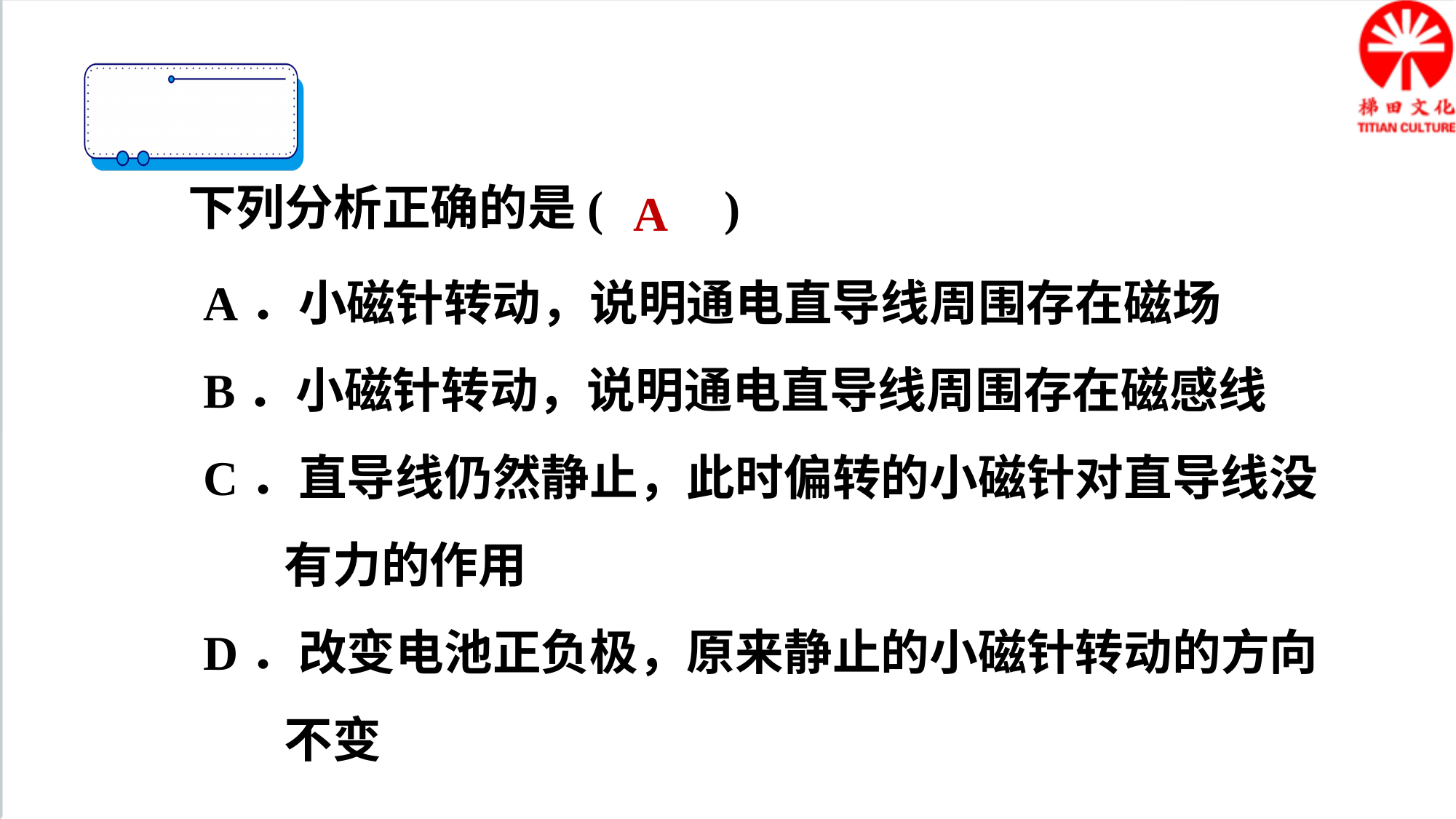

A
下列分析正确的是(　　)
A．小磁针转动，说明通电直导线周围存在磁场
B．小磁针转动，说明通电直导线周围存在磁感线
C．直导线仍然静止，此时偏转的小磁针对直导线没有力的作用
D．改变电池正负极，原来静止的小磁针转动的方向不变